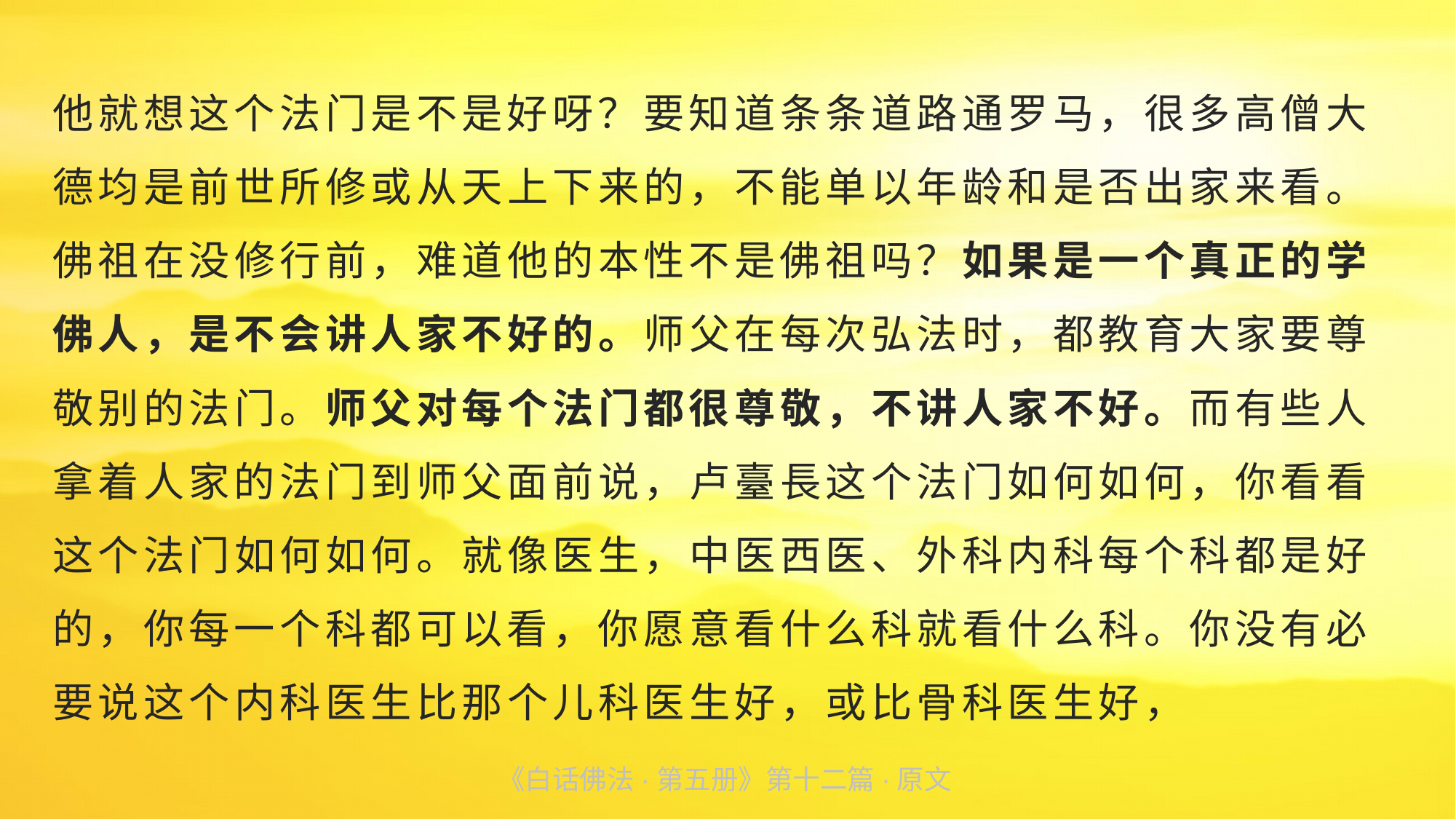

他就想这个法门是不是好呀？要知道条条道路通罗马，很多高僧大德均是前世所修或从天上下来的，不能单以年龄和是否出家来看。佛祖在没修行前，难道他的本性不是佛祖吗？如果是一个真正的学佛人，是不会讲人家不好的。师父在每次弘法时，都教育大家要尊敬别的法门。师父对每个法门都很尊敬，不讲人家不好。而有些人拿着人家的法门到师父面前说，卢臺長这个法门如何如何，你看看这个法门如何如何。就像医生，中医西医、外科内科每个科都是好的，你每一个科都可以看，你愿意看什么科就看什么科。你没有必要说这个内科医生比那个儿科医生好，或比骨科医生好，
《白话佛法·第五册》第十二篇·原文